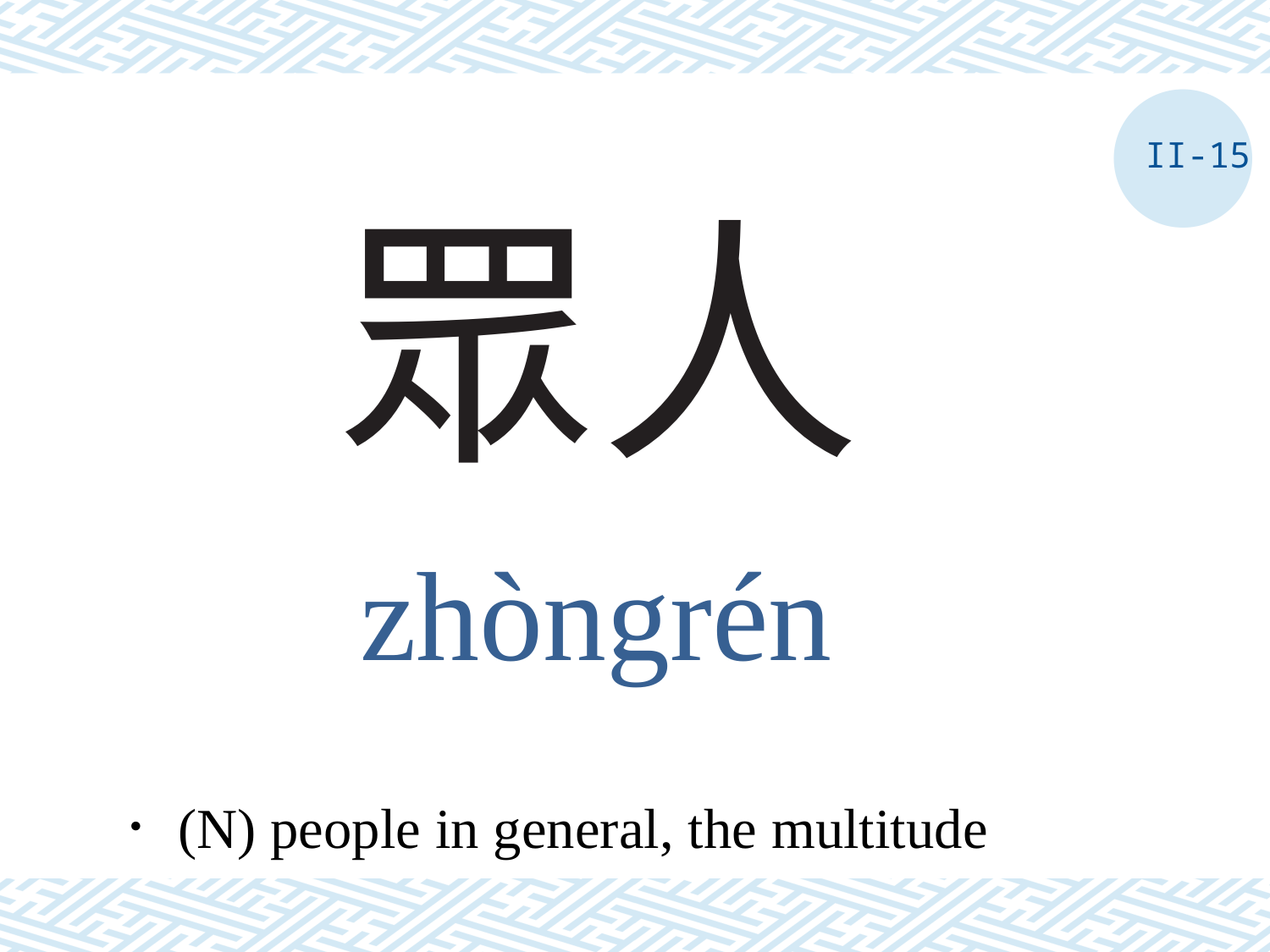

II-15

# 眾人
zhòngrén
．(N) people in general, the multitude